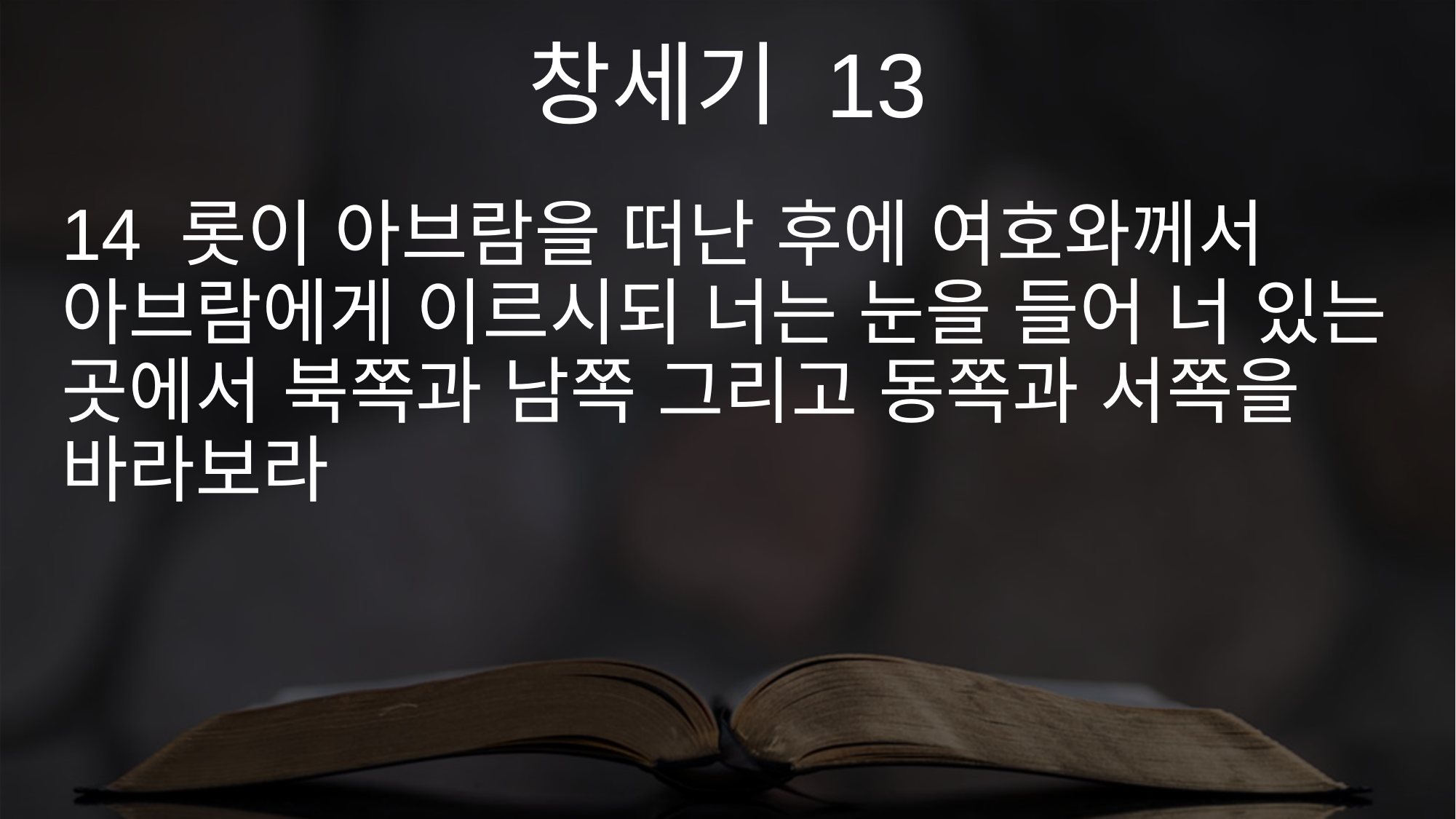

창세기 13
14 롯이 아브람을 떠난 후에 여호와께서 아브람에게 이르시되 너는 눈을 들어 너 있는 곳에서 북쪽과 남쪽 그리고 동쪽과 서쪽을 바라보라